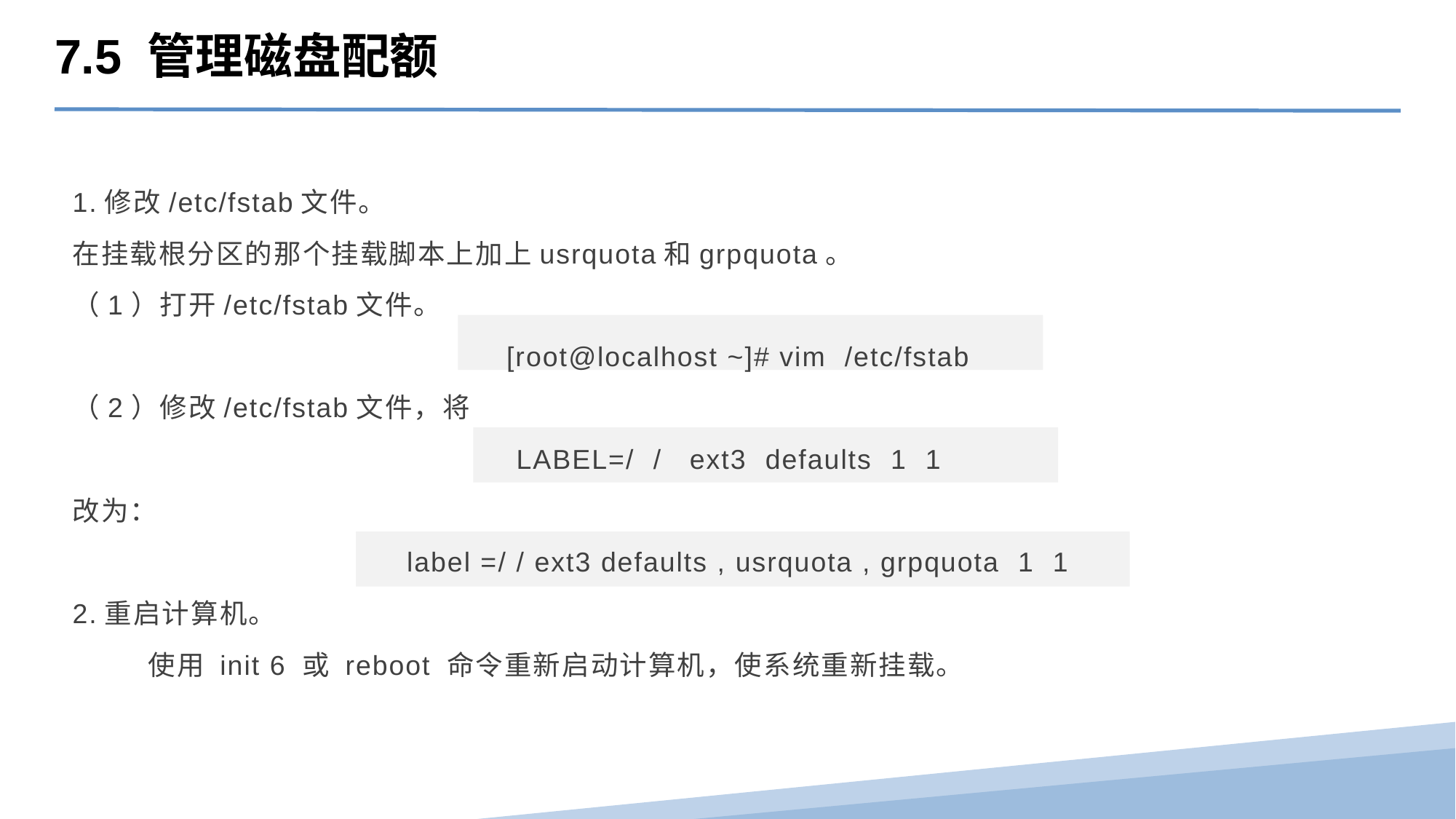

7.5 管理磁盘配额
1.修改/etc/fstab文件。
在挂载根分区的那个挂载脚本上加上usrquota和grpquota。
（1）打开/etc/fstab文件。
 [root@localhost ~]# vim  /etc/fstab
（2）修改/etc/fstab文件，将
LABEL=/  /   ext3  defaults  1  1
改为：
label =/ / ext3 defaults , usrquota , grpquota  1  1
2.重启计算机。
         使用 init 6 或 reboot 命令重新启动计算机，使系统重新挂载。